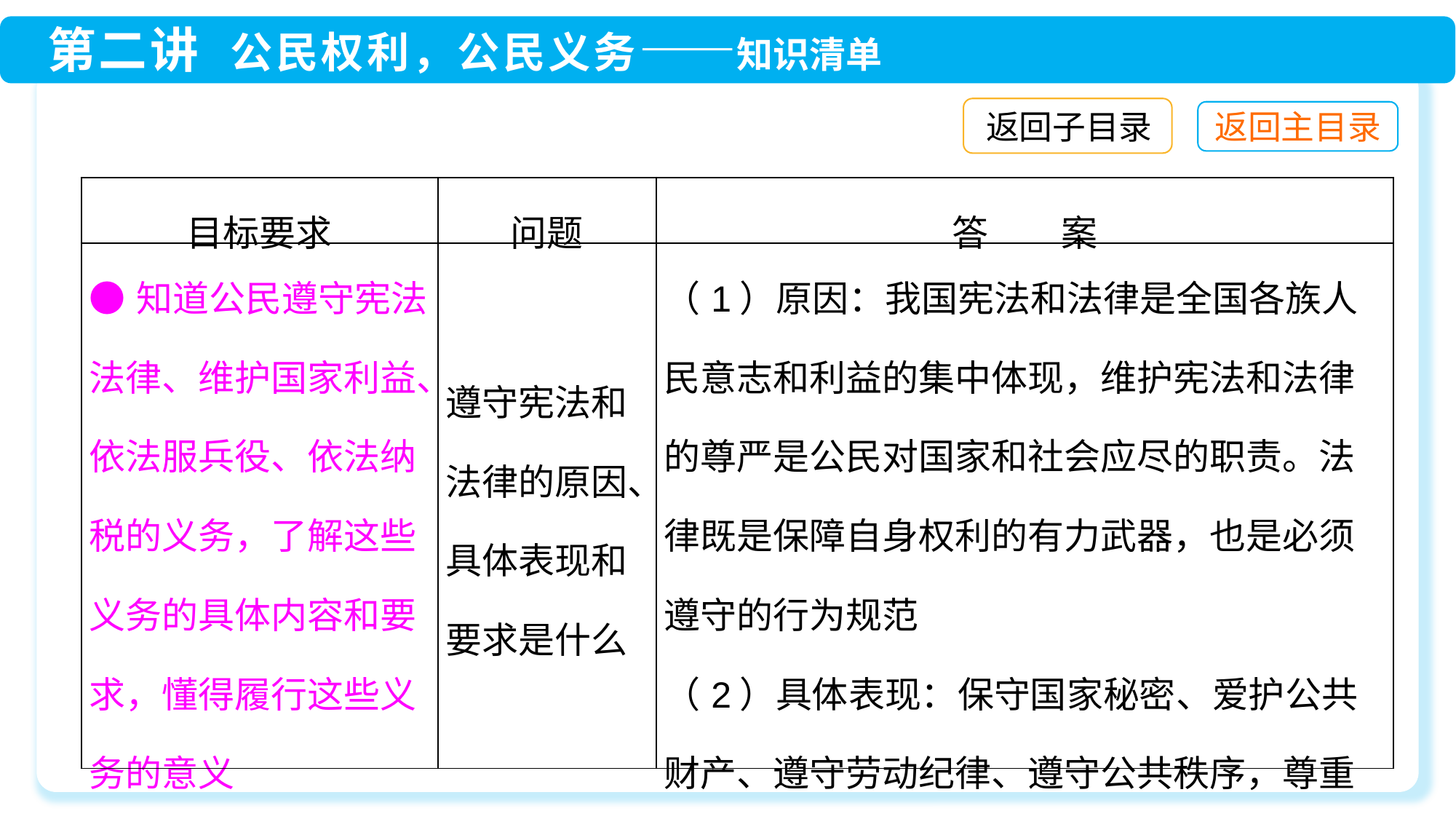

返回子目录
| 目标要求 | 问题 | 答　　案 |
| --- | --- | --- |
| ●知道公民遵守宪法法律、维护国家利益、依法服兵役、依法纳税的义务，了解这些义务的具体内容和要求，懂得履行这些义务的意义 | 遵守宪法和法律的原因、具体表现和要求是什么 | （1）原因：我国宪法和法律是全国各族人民意志和利益的集中体现，维护宪法和法律的尊严是公民对国家和社会应尽的职责。法律既是保障自身权利的有力武器，也是必须遵守的行为规范 （2）具体表现：保守国家秘密、爱护公共财产、遵守劳动纪律、遵守公共秩序，尊重社会公德 |